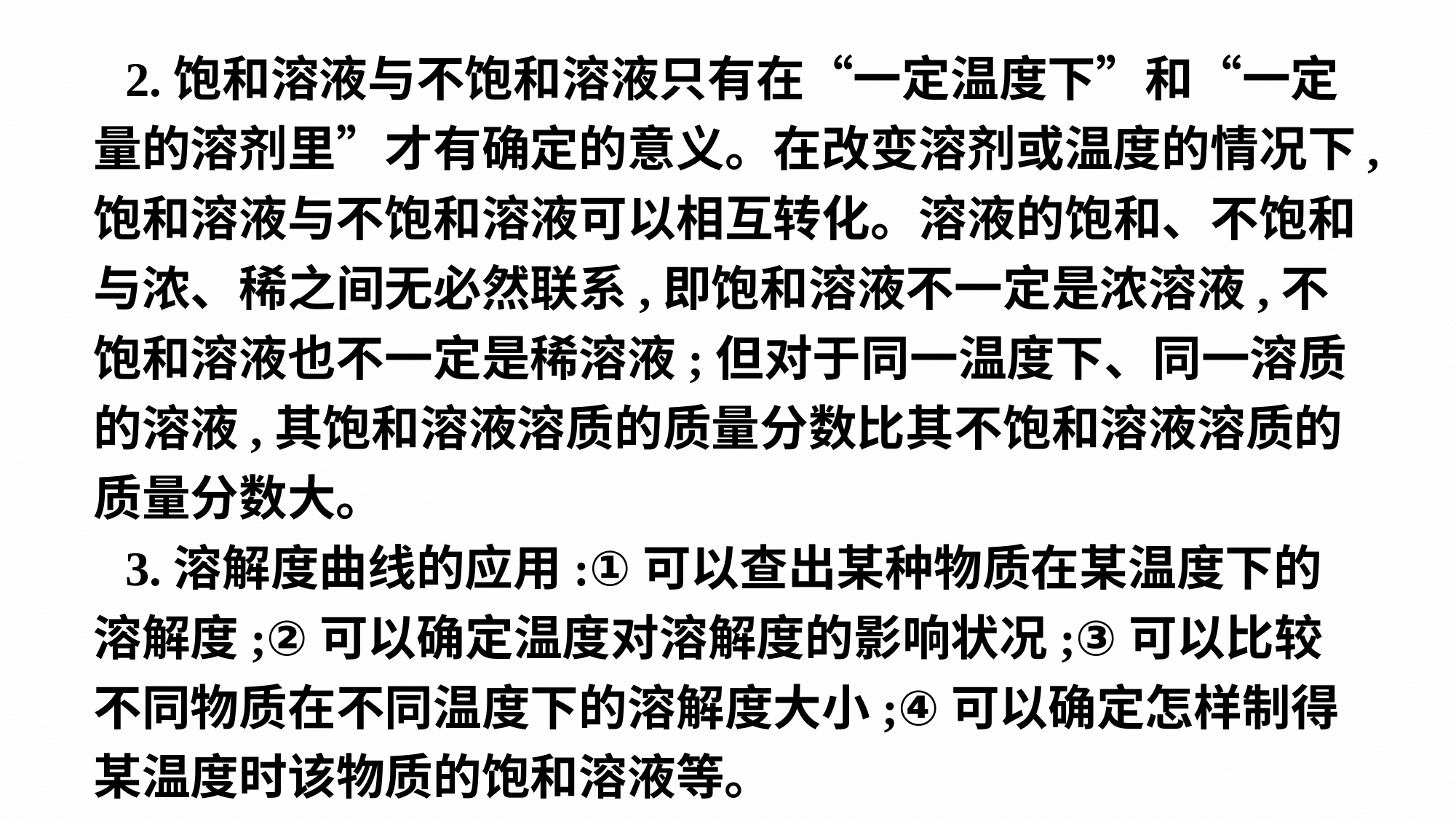

2.饱和溶液与不饱和溶液只有在“一定温度下”和“一定量的溶剂里”才有确定的意义。在改变溶剂或温度的情况下,饱和溶液与不饱和溶液可以相互转化。溶液的饱和、不饱和与浓、稀之间无必然联系,即饱和溶液不一定是浓溶液,不饱和溶液也不一定是稀溶液;但对于同一温度下、同一溶质的溶液,其饱和溶液溶质的质量分数比其不饱和溶液溶质的质量分数大。
3.溶解度曲线的应用:①可以查出某种物质在某温度下的溶解度;②可以确定温度对溶解度的影响状况;③可以比较不同物质在不同温度下的溶解度大小;④可以确定怎样制得某温度时该物质的饱和溶液等。